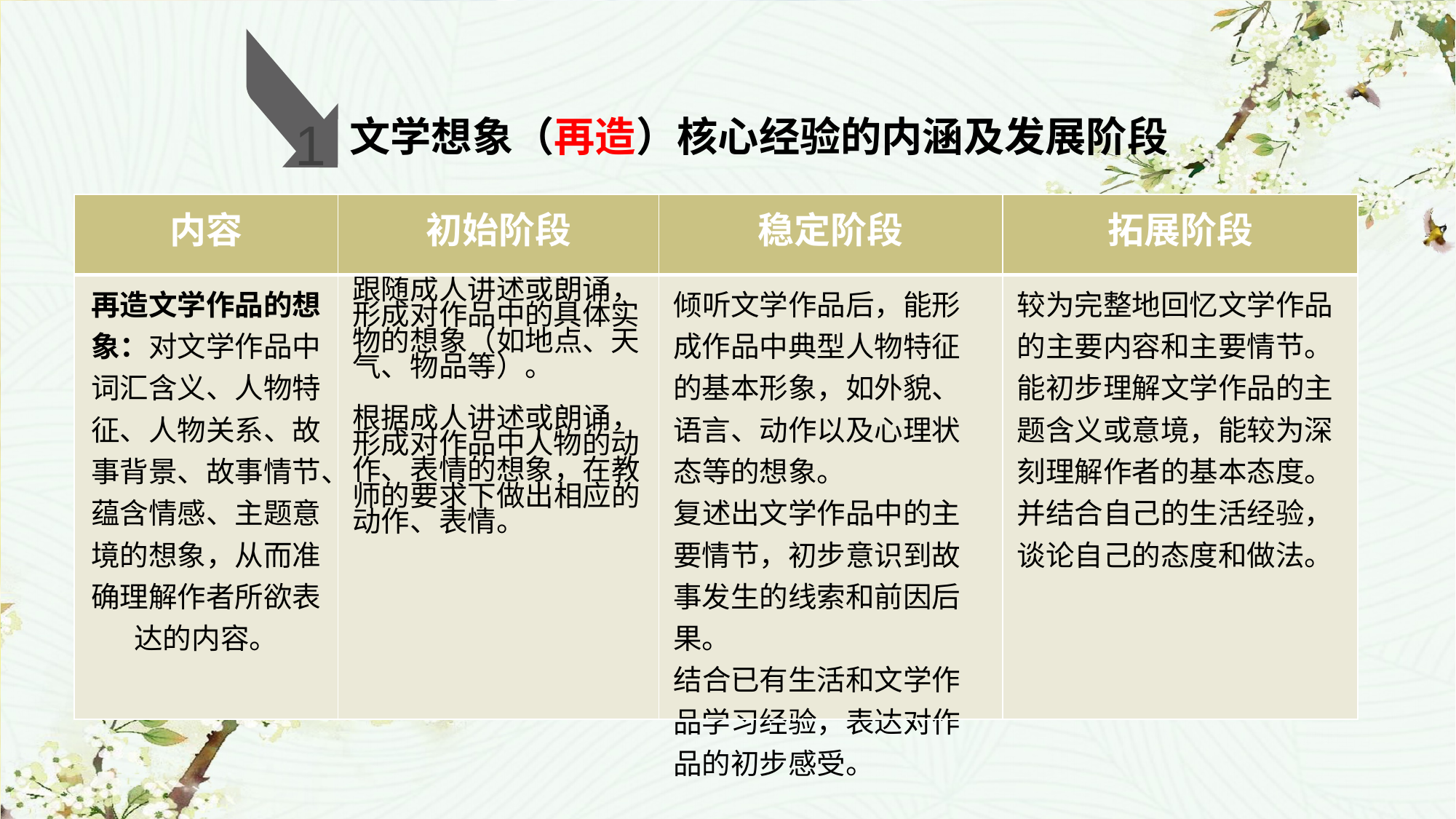

1
文学想象（再造）核心经验的内涵及发展阶段
| 内容 | 初始阶段 | 稳定阶段 | 拓展阶段 |
| --- | --- | --- | --- |
| 再造文学作品的想象：对文学作品中词汇含义、人物特征、人物关系、故事背景、故事情节、蕴含情感、主题意境的想象，从而准确理解作者所欲表达的内容。 | 跟随成人讲述或朗诵，形成对作品中的具体实物的想象（如地点、天气、物品等）。 根据成人讲述或朗诵，形成对作品中人物的动作、表情的想象，在教师的要求下做出相应的动作、表情。 | 倾听文学作品后，能形成作品中典型人物特征的基本形象，如外貌、语言、动作以及心理状态等的想象。 复述出文学作品中的主要情节，初步意识到故事发生的线索和前因后果。 结合已有生活和文学作品学习经验，表达对作品的初步感受。 | 较为完整地回忆文学作品的主要内容和主要情节。 能初步理解文学作品的主题含义或意境，能较为深刻理解作者的基本态度。 并结合自己的生活经验，谈论自己的态度和做法。 |